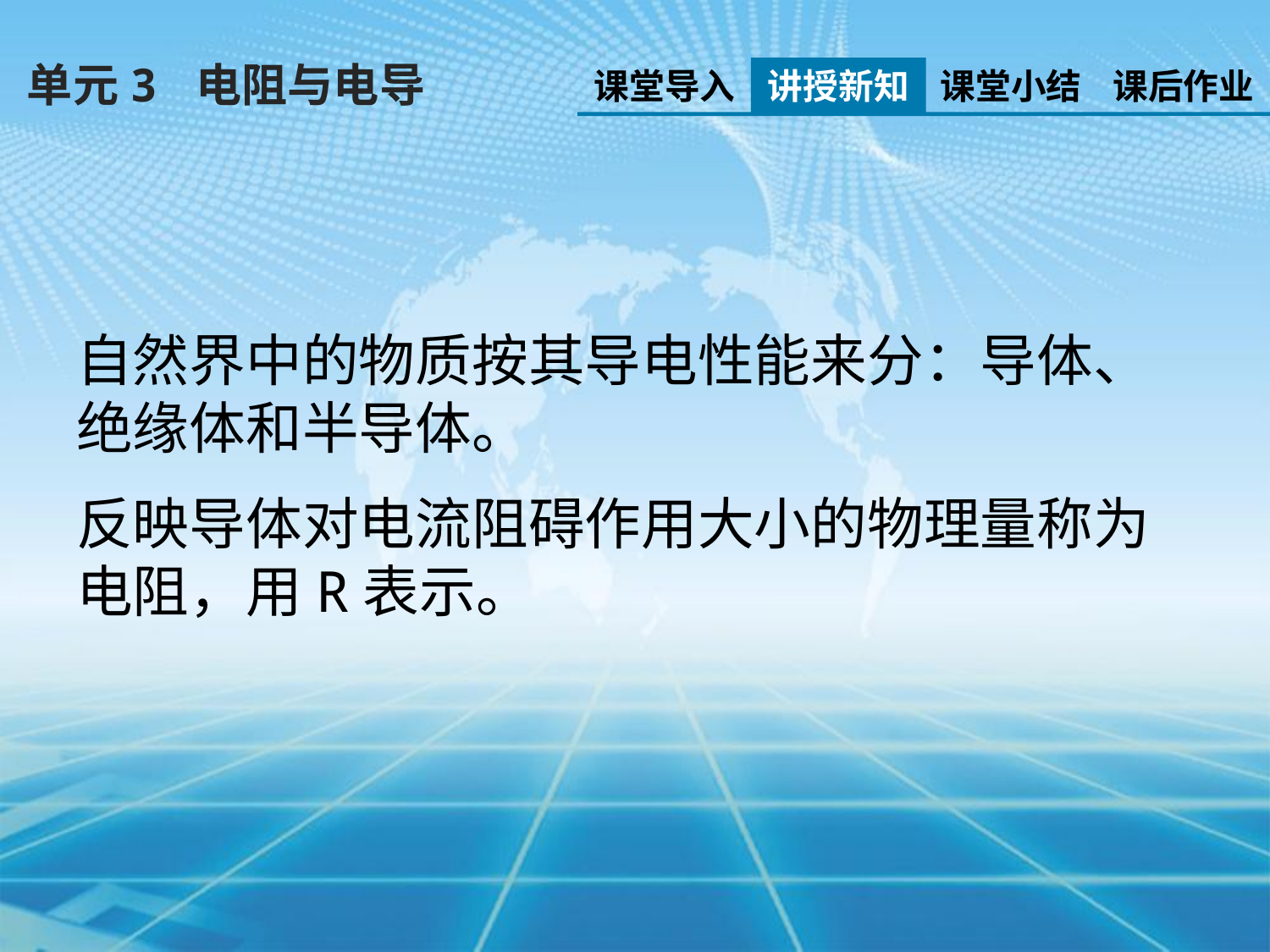

单元3 电阻与电导
课堂导入
讲授新知
课堂小结
课后作业
自然界中的物质按其导电性能来分：导体、绝缘体和半导体。
反映导体对电流阻碍作用大小的物理量称为电阻，用R表示。